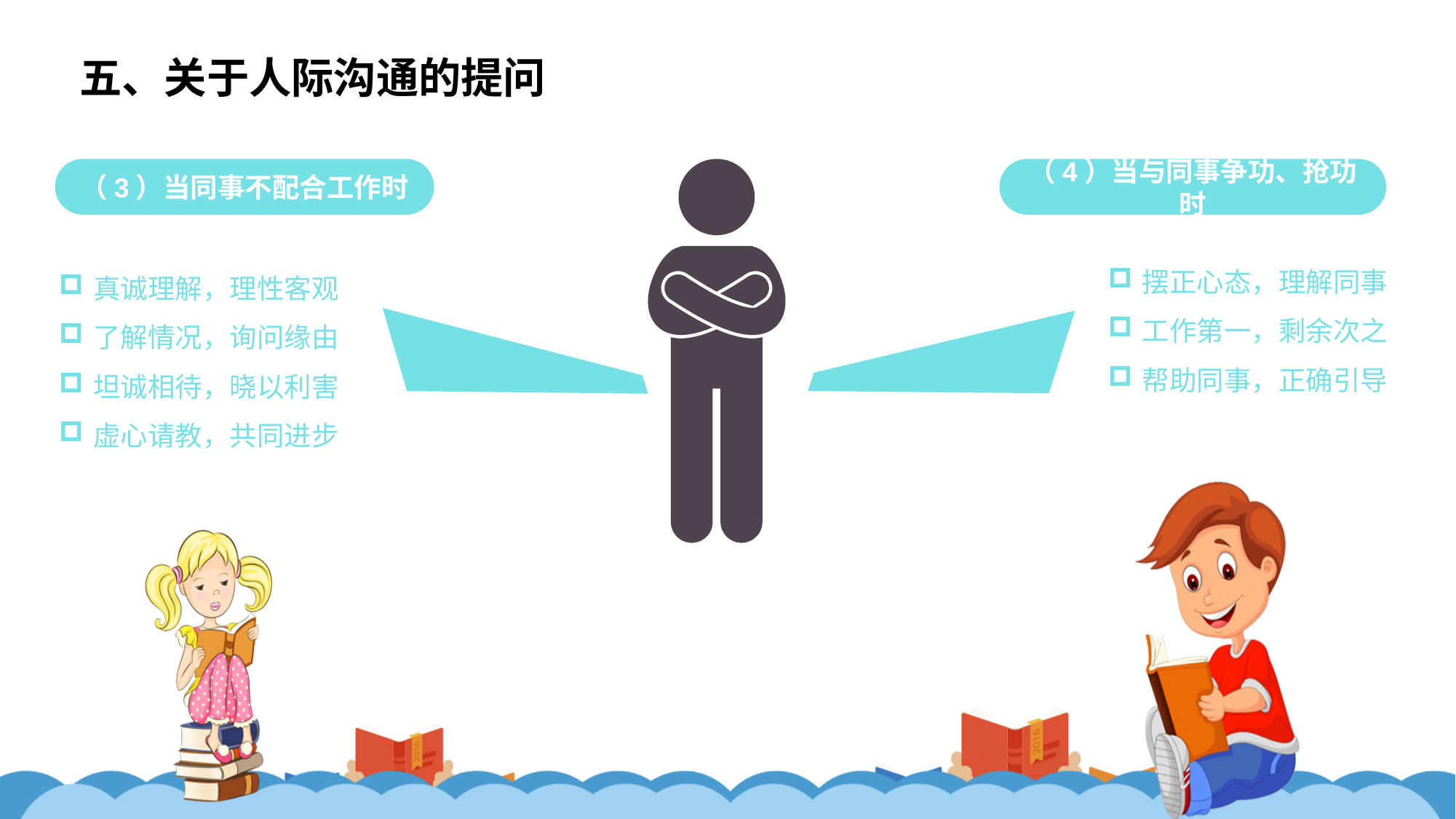

五、关于人际沟通的提问

（3）当同事不配合工作时
（4）当与同事争功、抢功时
摆正心态，理解同事
工作第一，剩余次之
帮助同事，正确引导
真诚理解，理性客观
了解情况，询问缘由
坦诚相待，晓以利害
虚心请教，共同进步